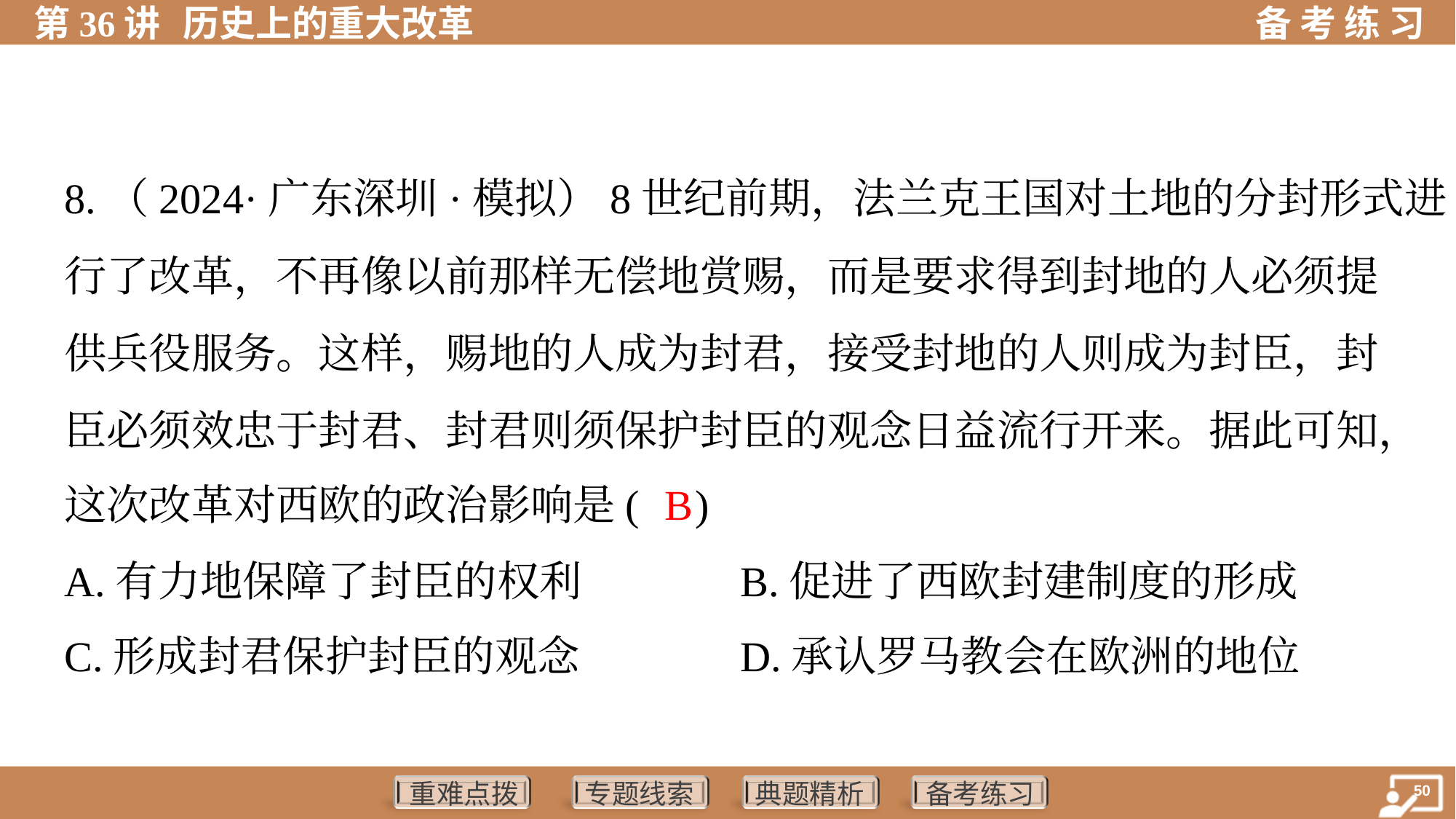

8.（2024·广东深圳·模拟）8世纪前期，法兰克王国对土地的分封形式进
行了改革，不再像以前那样无偿地赏赐，而是要求得到封地的人必须提
供兵役服务。这样，赐地的人成为封君，接受封地的人则成为封臣，封
臣必须效忠于封君、封君则须保护封臣的观念日益流行开来。据此可知，
这次改革对西欧的政治影响是(     )
B
A.有力地保障了封臣的权利	B.促进了西欧封建制度的形成
C.形成封君保护封臣的观念	D.承认罗马教会在欧洲的地位